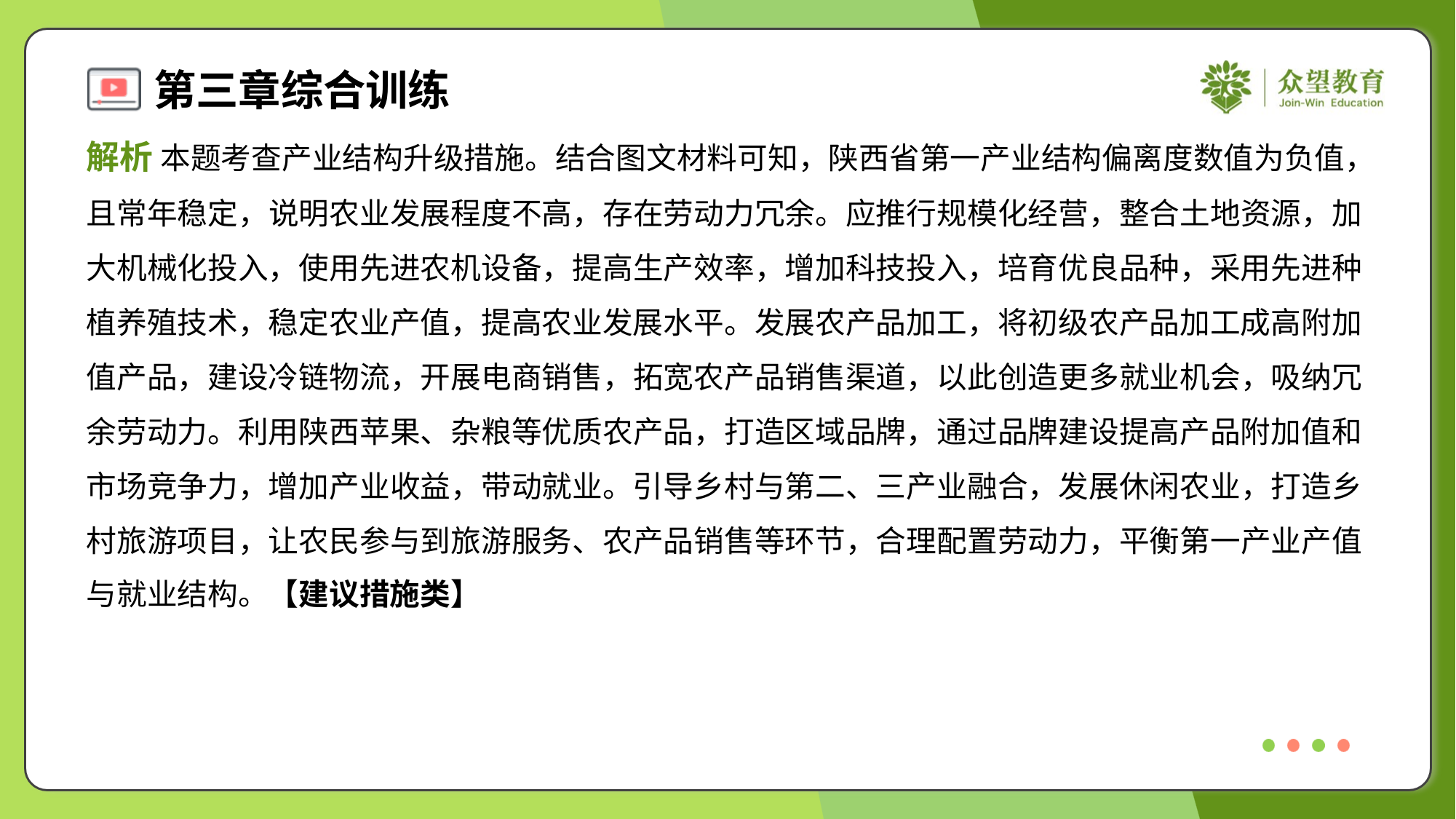

解析 本题考查产业结构升级措施。结合图文材料可知，陕西省第一产业结构偏离度数值为负值，
且常年稳定，说明农业发展程度不高，存在劳动力冗余。应推行规模化经营，整合土地资源，加
大机械化投入，使用先进农机设备，提高生产效率，增加科技投入，培育优良品种，采用先进种
植养殖技术，稳定农业产值，提高农业发展水平。发展农产品加工，将初级农产品加工成高附加
值产品，建设冷链物流，开展电商销售，拓宽农产品销售渠道，以此创造更多就业机会，吸纳冗
余劳动力。利用陕西苹果、杂粮等优质农产品，打造区域品牌，通过品牌建设提高产品附加值和
市场竞争力，增加产业收益，带动就业。引导乡村与第二、三产业融合，发展休闲农业，打造乡
村旅游项目，让农民参与到旅游服务、农产品销售等环节，合理配置劳动力，平衡第一产业产值
与就业结构。【建议措施类】